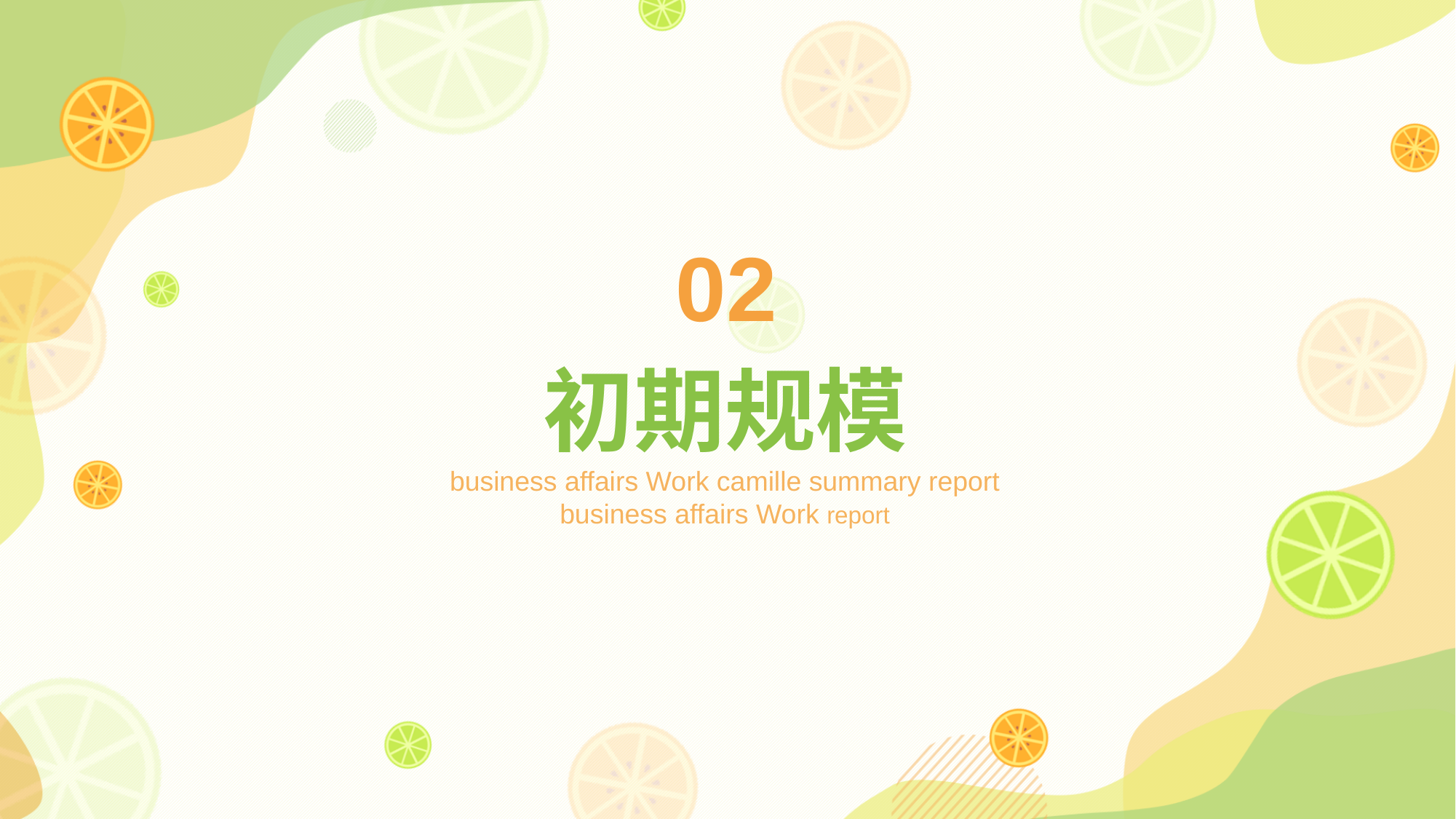

02

初期规模
business affairs Work camille summary report business affairs Work report